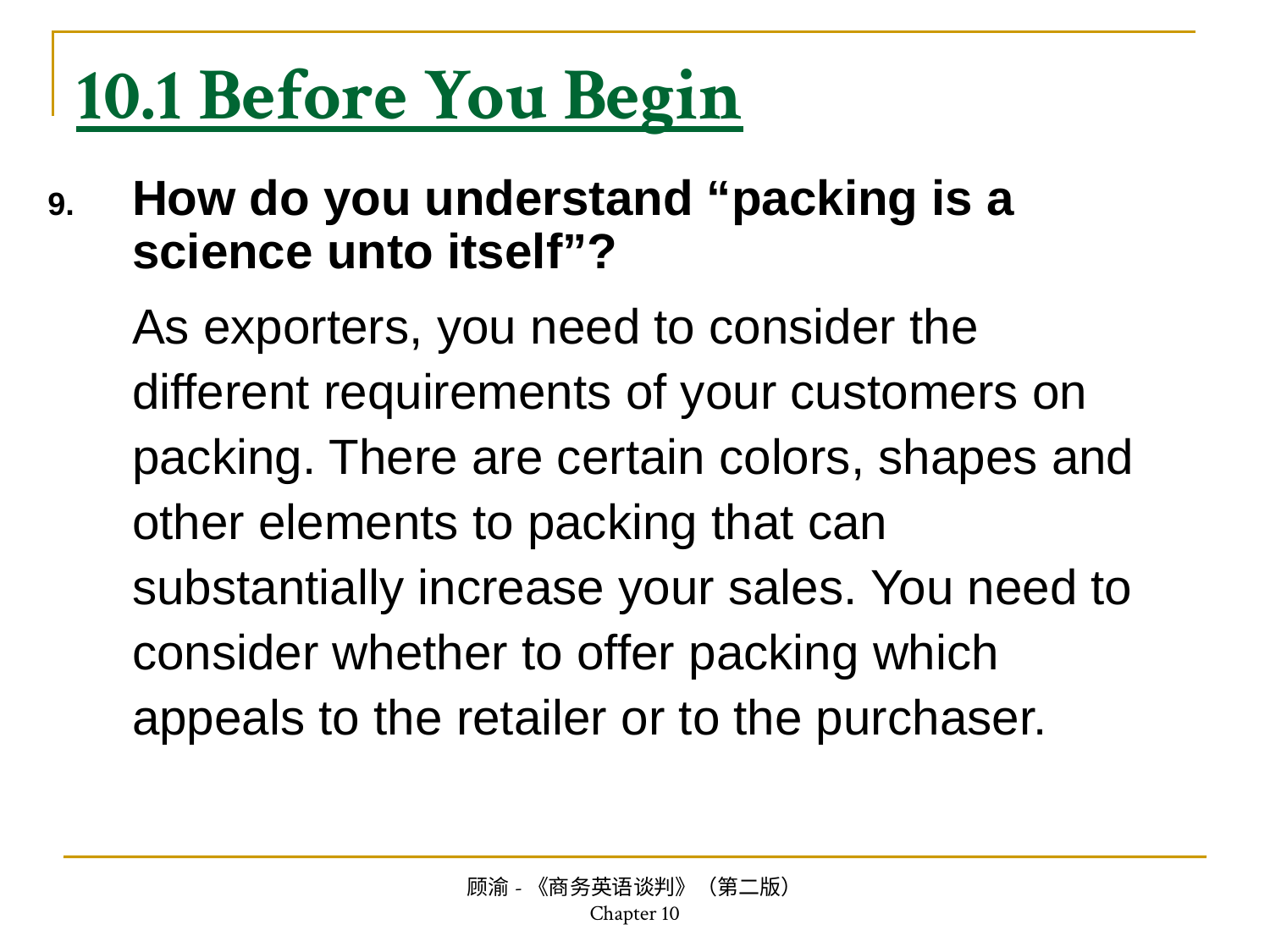

# 10.1 Before You Begin
How do you understand “packing is a science unto itself”?
As exporters, you need to consider the different requirements of your customers on packing. There are certain colors, shapes and other elements to packing that can substantially increase your sales. You need to consider whether to offer packing which appeals to the retailer or to the purchaser.

15
顾渝-《商务英语谈判》（第二版） Chapter 10